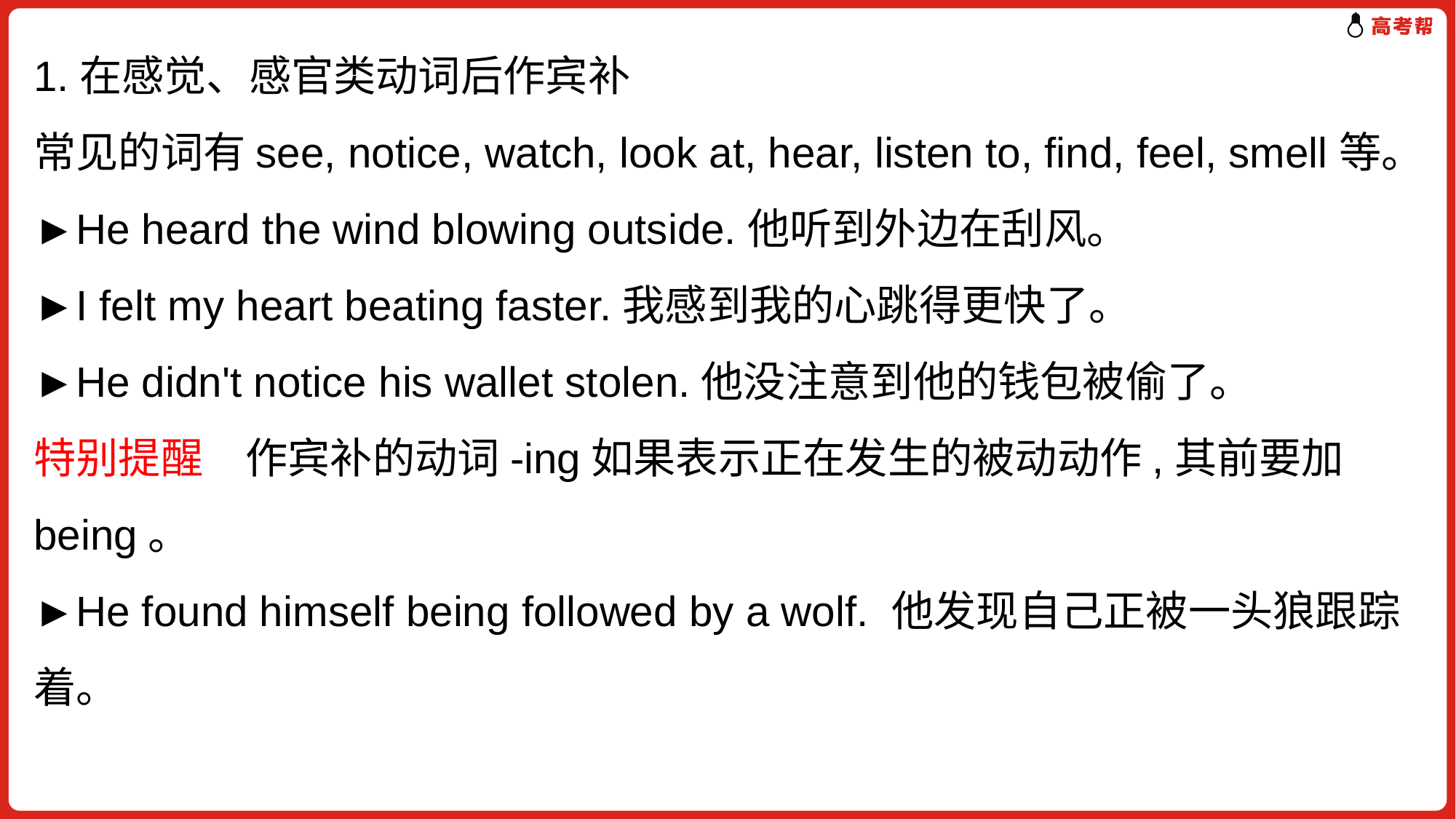

1.在感觉、感官类动词后作宾补
常见的词有see, notice, watch, look at, hear, listen to, find, feel, smell等。
►He heard the wind blowing outside.他听到外边在刮风。
►I felt my heart beating faster.我感到我的心跳得更快了。
►He didn't notice his wallet stolen.他没注意到他的钱包被偷了。
特别提醒　作宾补的动词-ing如果表示正在发生的被动动作,其前要加being。
►He found himself being followed by a wolf. 他发现自己正被一头狼跟踪着。